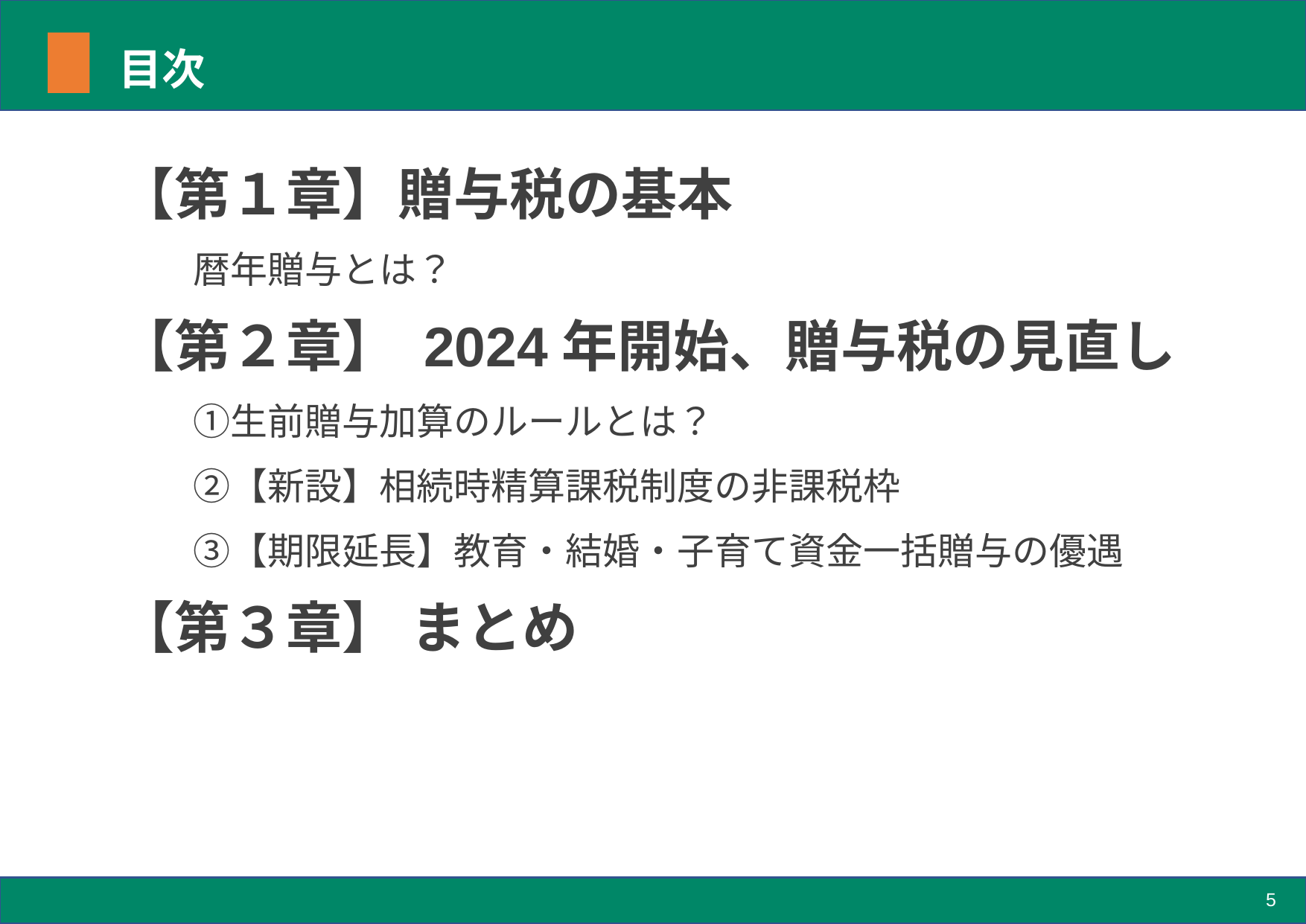

# 目次
【第１章】贈与税の基本
　　暦年贈与とは？
【第２章】 2024年開始、贈与税の見直し
　　①生前贈与加算のルールとは？
　　②【新設】相続時精算課税制度の非課税枠
　　③【期限延長】教育・結婚・子育て資金一括贈与の優遇
【第３章】 まとめ